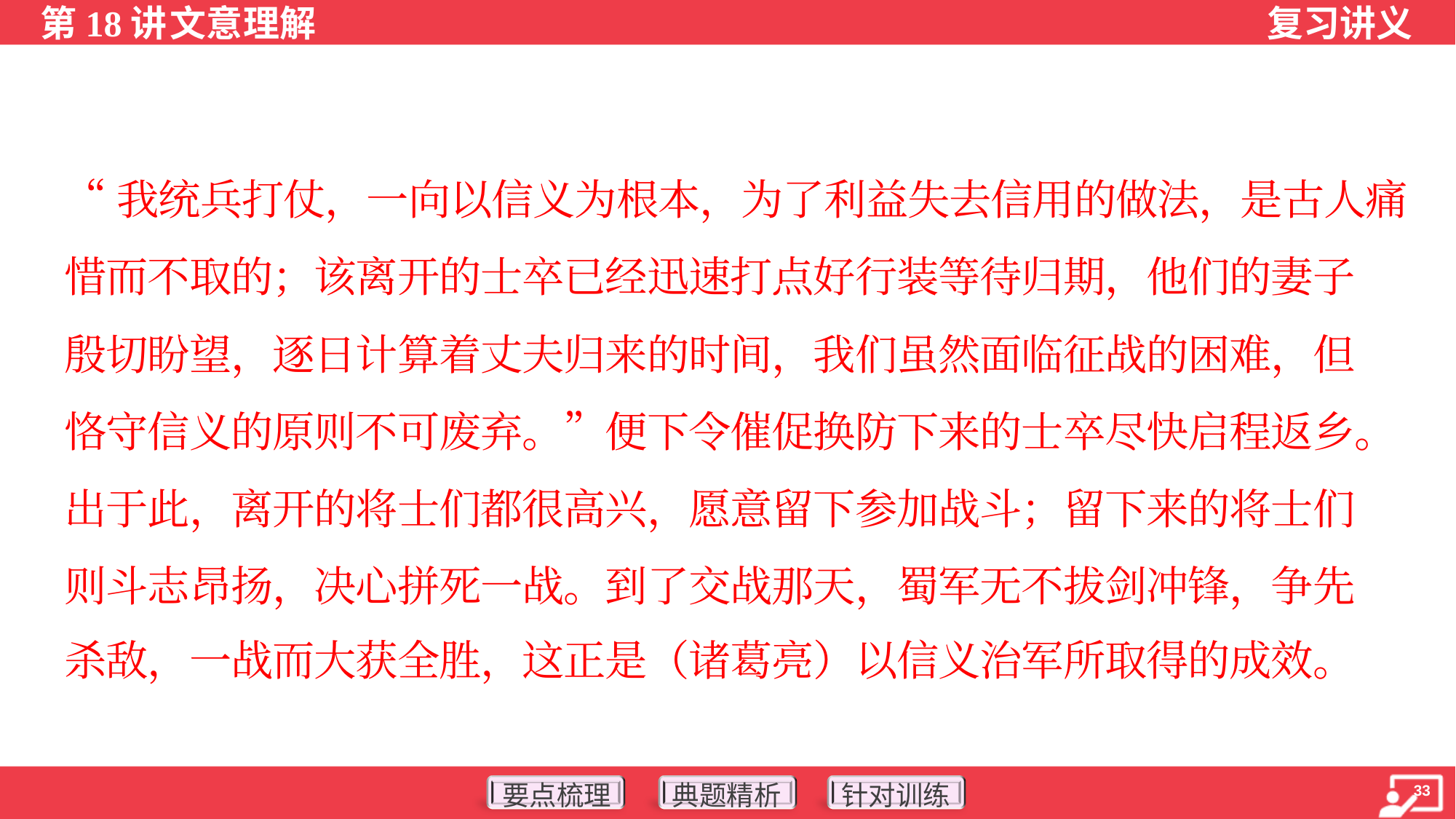

“我统兵打仗，一向以信义为根本，为了利益失去信用的做法，是古人痛
惜而不取的；该离开的士卒已经迅速打点好行装等待归期，他们的妻子
殷切盼望，逐日计算着丈夫归来的时间，我们虽然面临征战的困难，但
恪守信义的原则不可废弃。”便下令催促换防下来的士卒尽快启程返乡。
出于此，离开的将士们都很高兴，愿意留下参加战斗；留下来的将士们
则斗志昂扬，决心拼死一战。到了交战那天，蜀军无不拔剑冲锋，争先
杀敌，一战而大获全胜，这正是（诸葛亮）以信义治军所取得的成效。